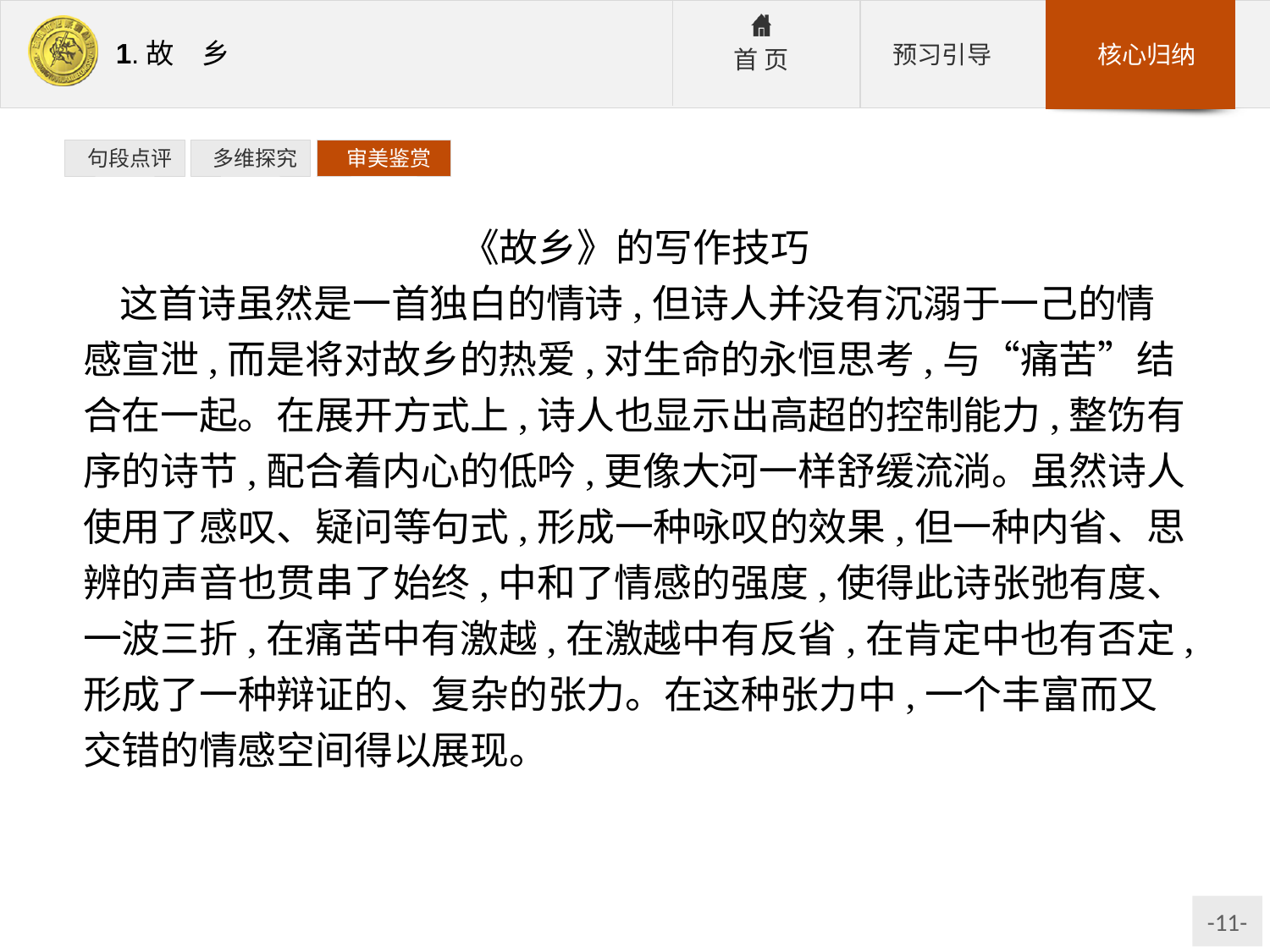

句段点评
 多维探究
 审美鉴赏
《故乡》的写作技巧
这首诗虽然是一首独白的情诗,但诗人并没有沉溺于一己的情感宣泄,而是将对故乡的热爱,对生命的永恒思考,与“痛苦”结合在一起。在展开方式上,诗人也显示出高超的控制能力,整饬有序的诗节,配合着内心的低吟,更像大河一样舒缓流淌。虽然诗人使用了感叹、疑问等句式,形成一种咏叹的效果,但一种内省、思辨的声音也贯串了始终,中和了情感的强度,使得此诗张弛有度、一波三折,在痛苦中有激越,在激越中有反省,在肯定中也有否定,形成了一种辩证的、复杂的张力。在这种张力中,一个丰富而又交错的情感空间得以展现。